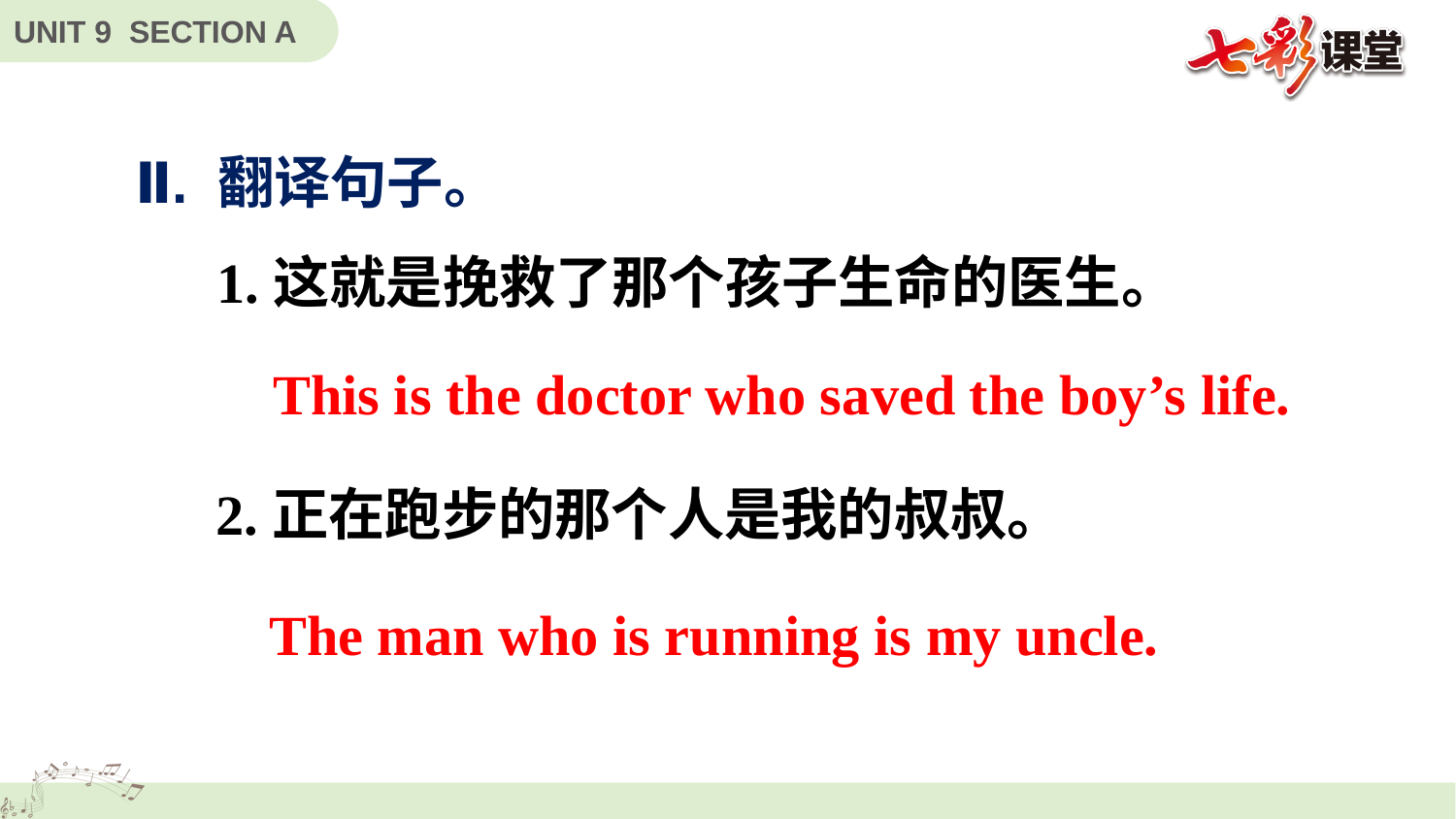

Ⅱ. 翻译句子。
1.这就是挽救了那个孩子生命的医生。
This is the doctor who saved the boy’s life.
2.正在跑步的那个人是我的叔叔。
The man who is running is my uncle.